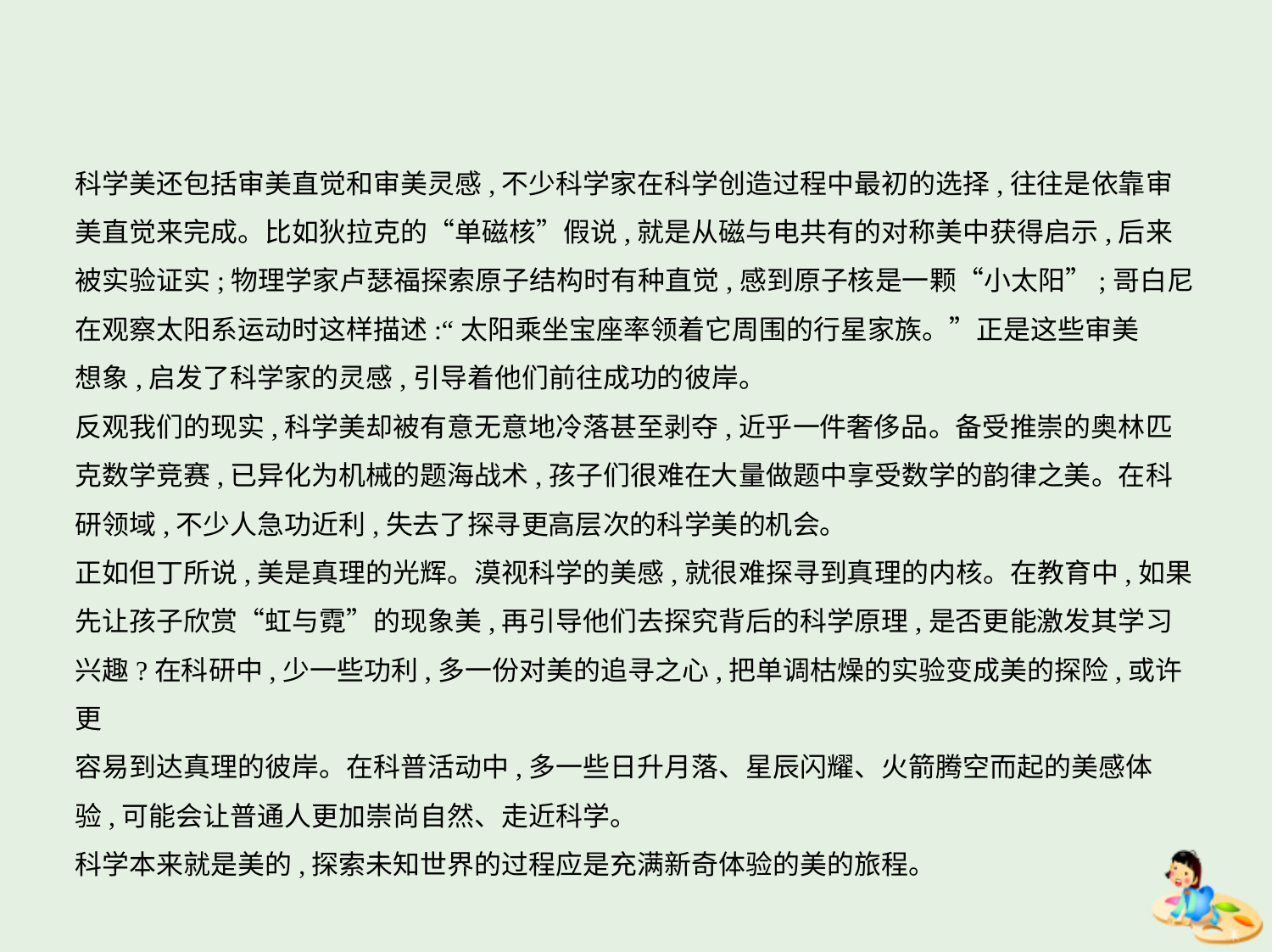

科学美还包括审美直觉和审美灵感,不少科学家在科学创造过程中最初的选择,往往是依靠审
美直觉来完成。比如狄拉克的“单磁核”假说,就是从磁与电共有的对称美中获得启示,后来
被实验证实;物理学家卢瑟福探索原子结构时有种直觉,感到原子核是一颗“小太阳”;哥白尼
在观察太阳系运动时这样描述:“太阳乘坐宝座率领着它周围的行星家族。”正是这些审美
想象,启发了科学家的灵感,引导着他们前往成功的彼岸。
反观我们的现实,科学美却被有意无意地冷落甚至剥夺,近乎一件奢侈品。备受推崇的奥林匹
克数学竞赛,已异化为机械的题海战术,孩子们很难在大量做题中享受数学的韵律之美。在科
研领域,不少人急功近利,失去了探寻更高层次的科学美的机会。
正如但丁所说,美是真理的光辉。漠视科学的美感,就很难探寻到真理的内核。在教育中,如果
先让孩子欣赏“虹与霓”的现象美,再引导他们去探究背后的科学原理,是否更能激发其学习
兴趣?在科研中,少一些功利,多一份对美的追寻之心,把单调枯燥的实验变成美的探险,或许更
容易到达真理的彼岸。在科普活动中,多一些日升月落、星辰闪耀、火箭腾空而起的美感体
验,可能会让普通人更加崇尚自然、走近科学。
科学本来就是美的,探索未知世界的过程应是充满新奇体验的美的旅程。